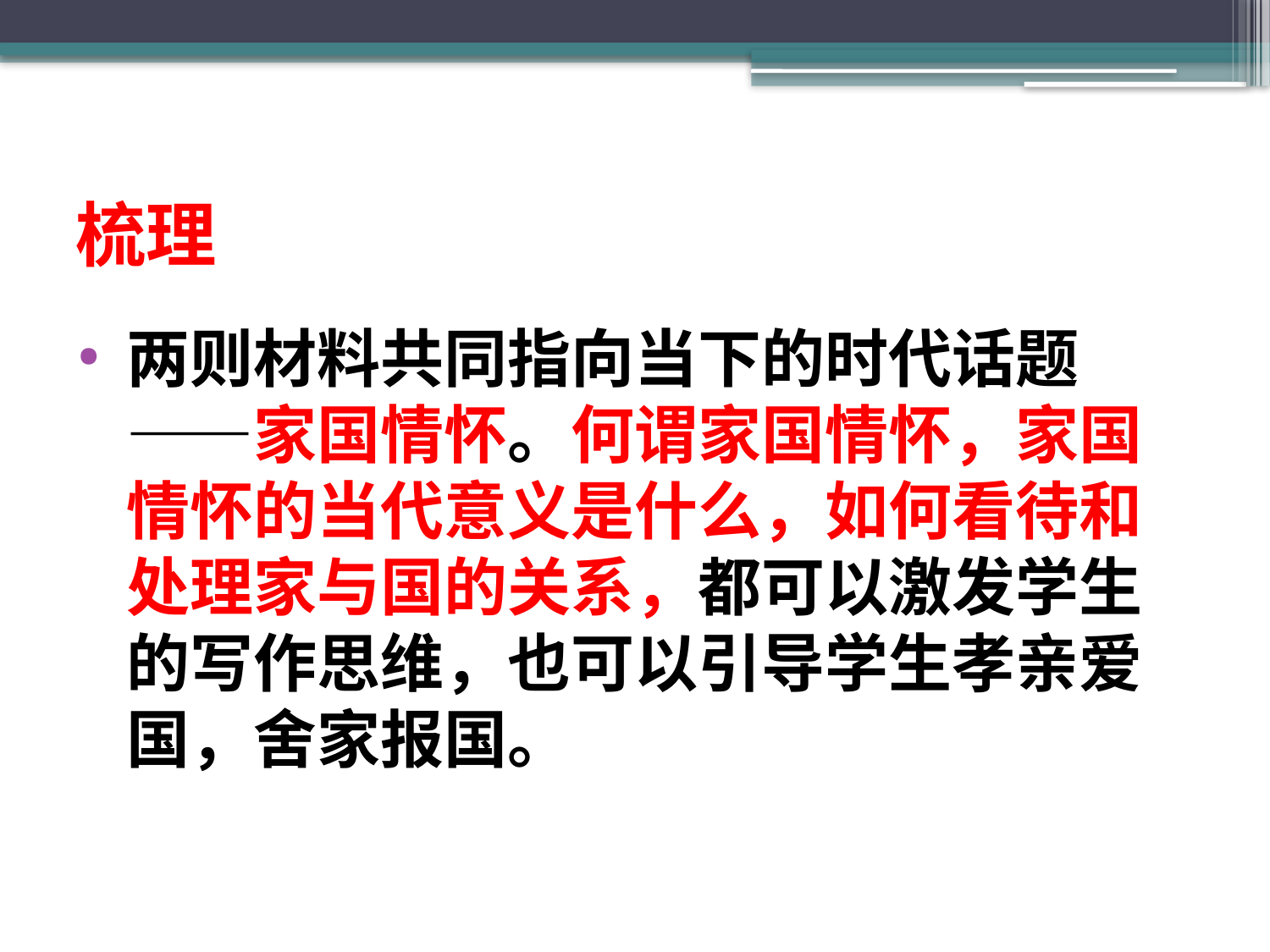

# 梳理
两则材料共同指向当下的时代话题——家国情怀。何谓家国情怀，家国情怀的当代意义是什么，如何看待和处理家与国的关系，都可以激发学生的写作思维，也可以引导学生孝亲爱国，舍家报国。